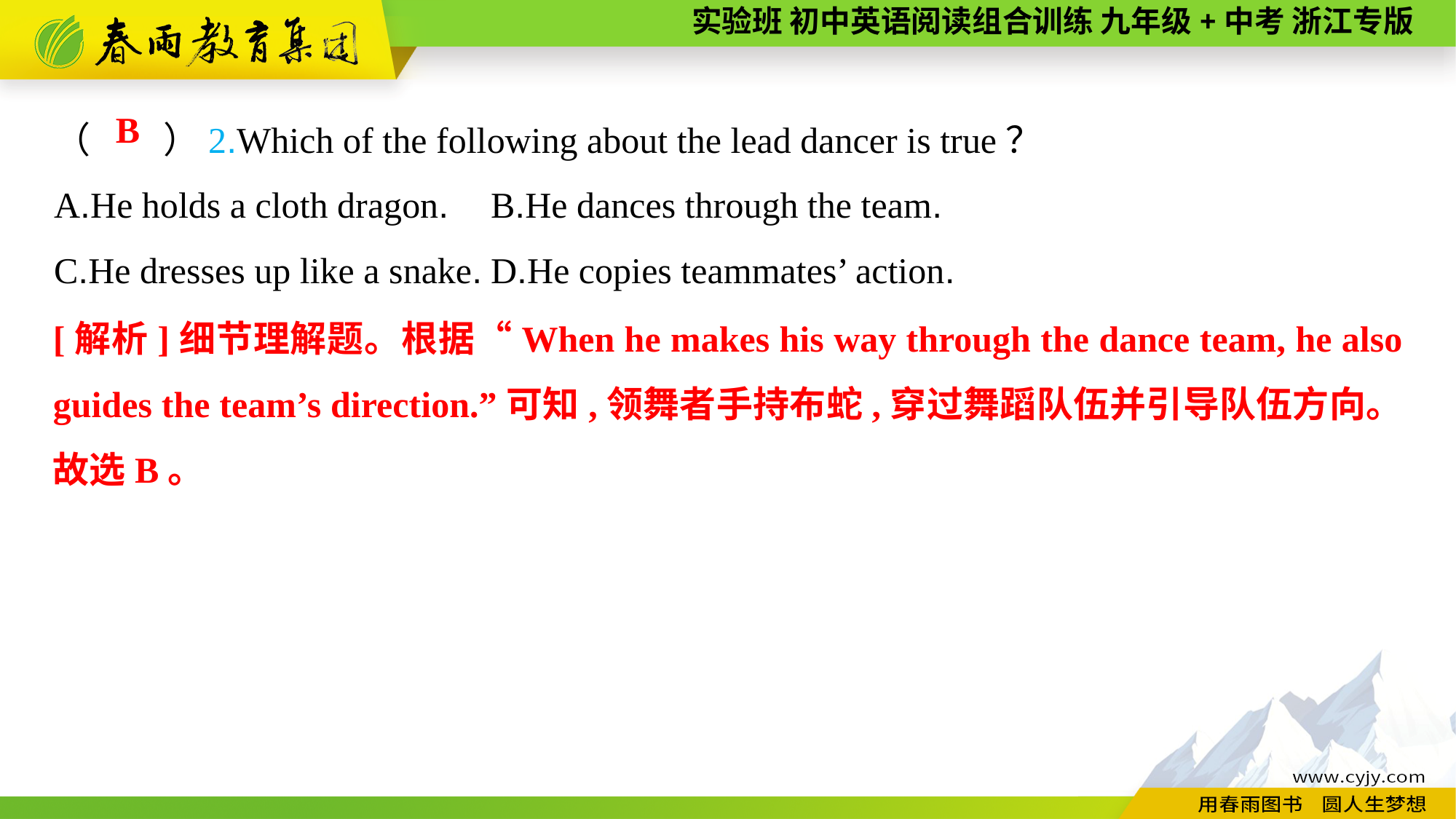

（　　）2.Which of the following about the lead dancer is true？
A.He holds a cloth dragon.	B.He dances through the team.
C.He dresses up like a snake.	D.He copies teammates’ action.
B
[解析]细节理解题。根据“When he makes his way through the dance team, he also guides the team’s direction.”可知,领舞者手持布蛇,穿过舞蹈队伍并引导队伍方向。故选B。